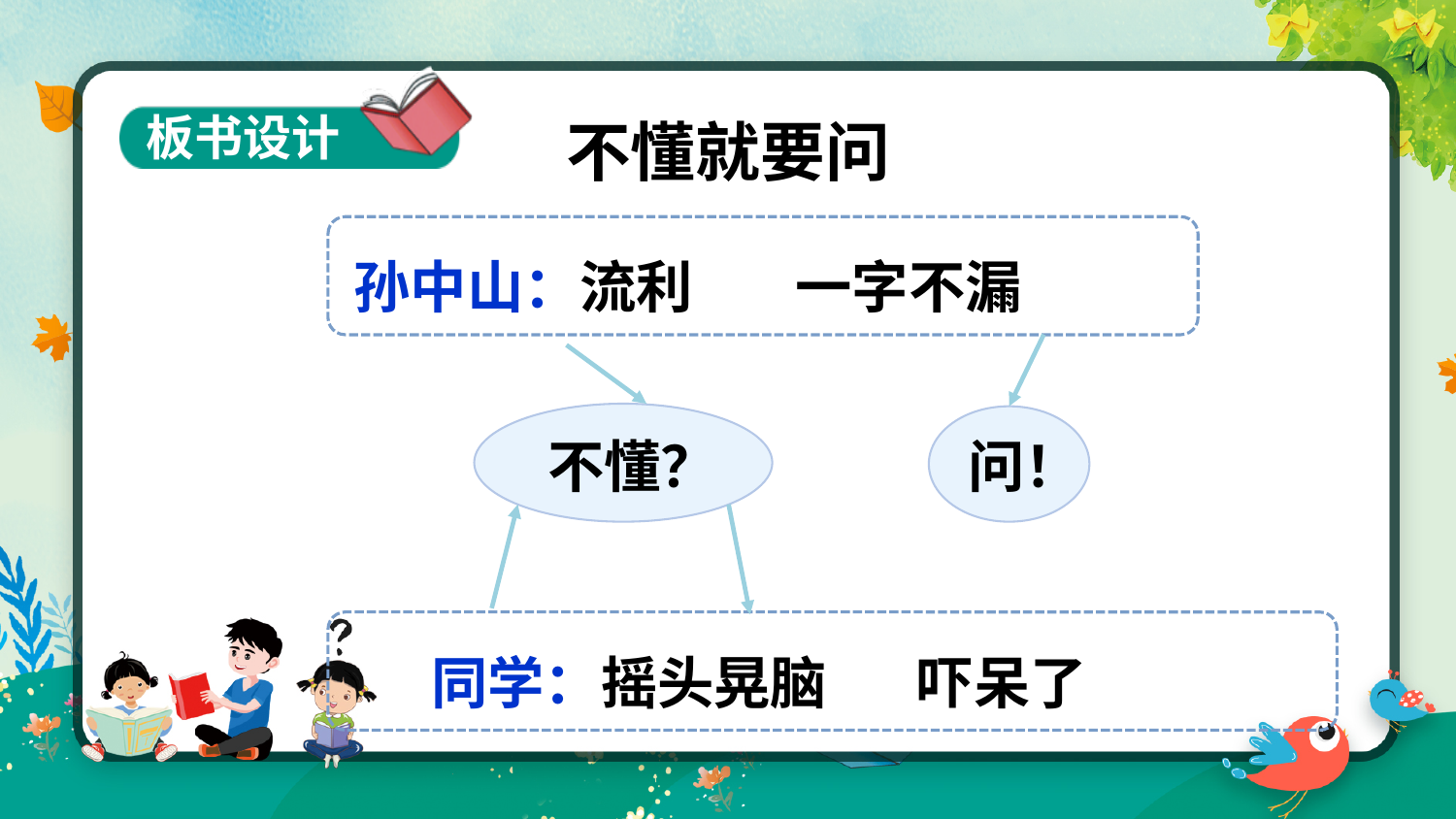

不懂就要问
板书设计

孙中山：流利        一字不漏

不懂？
问！

同学：摇头晃脑       吓呆了